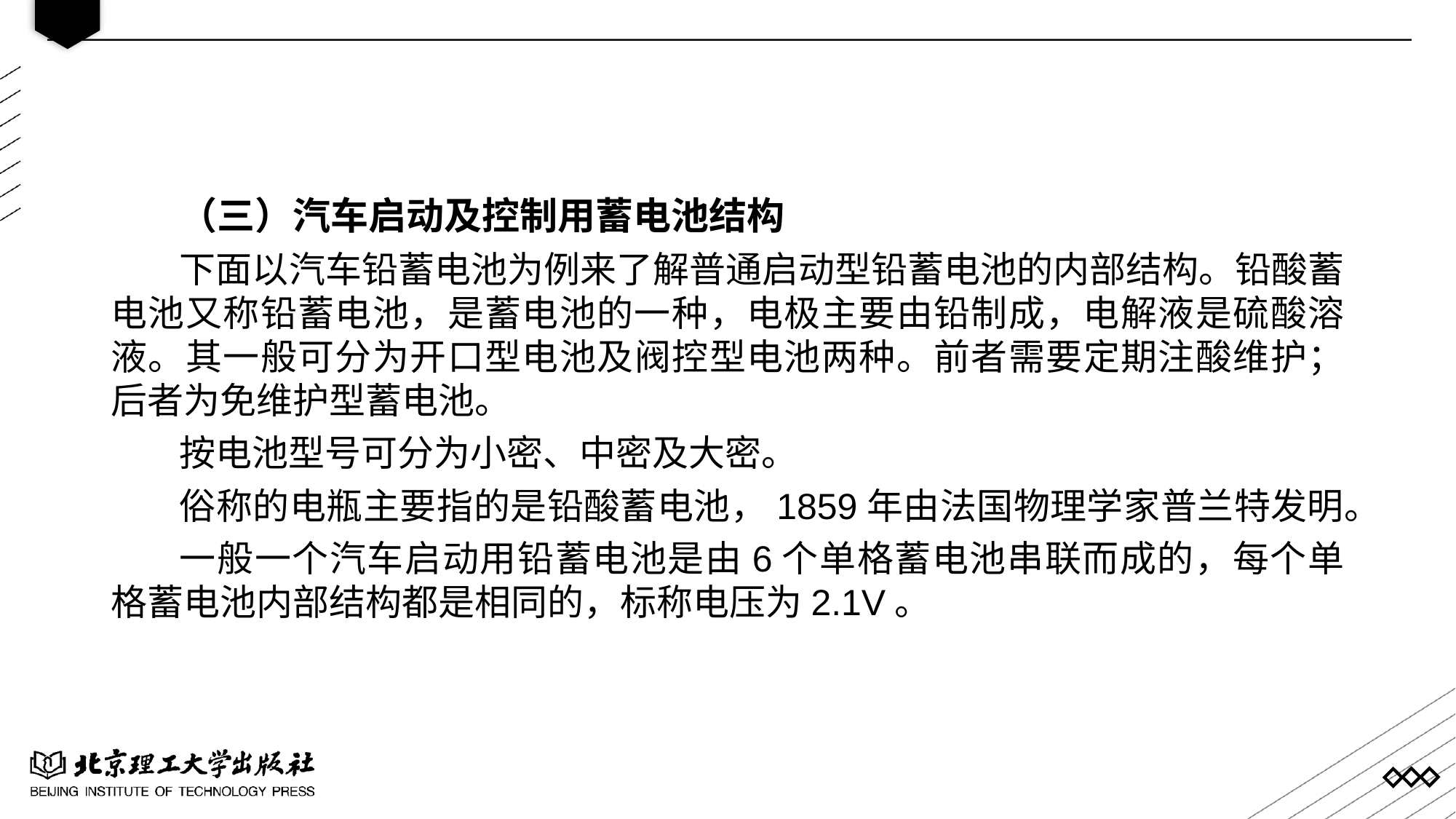

（三）汽车启动及控制用蓄电池结构
下面以汽车铅蓄电池为例来了解普通启动型铅蓄电池的内部结构。铅酸蓄电池又称铅蓄电池，是蓄电池的一种，电极主要由铅制成，电解液是硫酸溶液。其一般可分为开口型电池及阀控型电池两种。前者需要定期注酸维护；后者为免维护型蓄电池。
按电池型号可分为小密、中密及大密。
俗称的电瓶主要指的是铅酸蓄电池，1859年由法国物理学家普兰特发明。
一般一个汽车启动用铅蓄电池是由6个单格蓄电池串联而成的，每个单格蓄电池内部结构都是相同的，标称电压为2.1V。